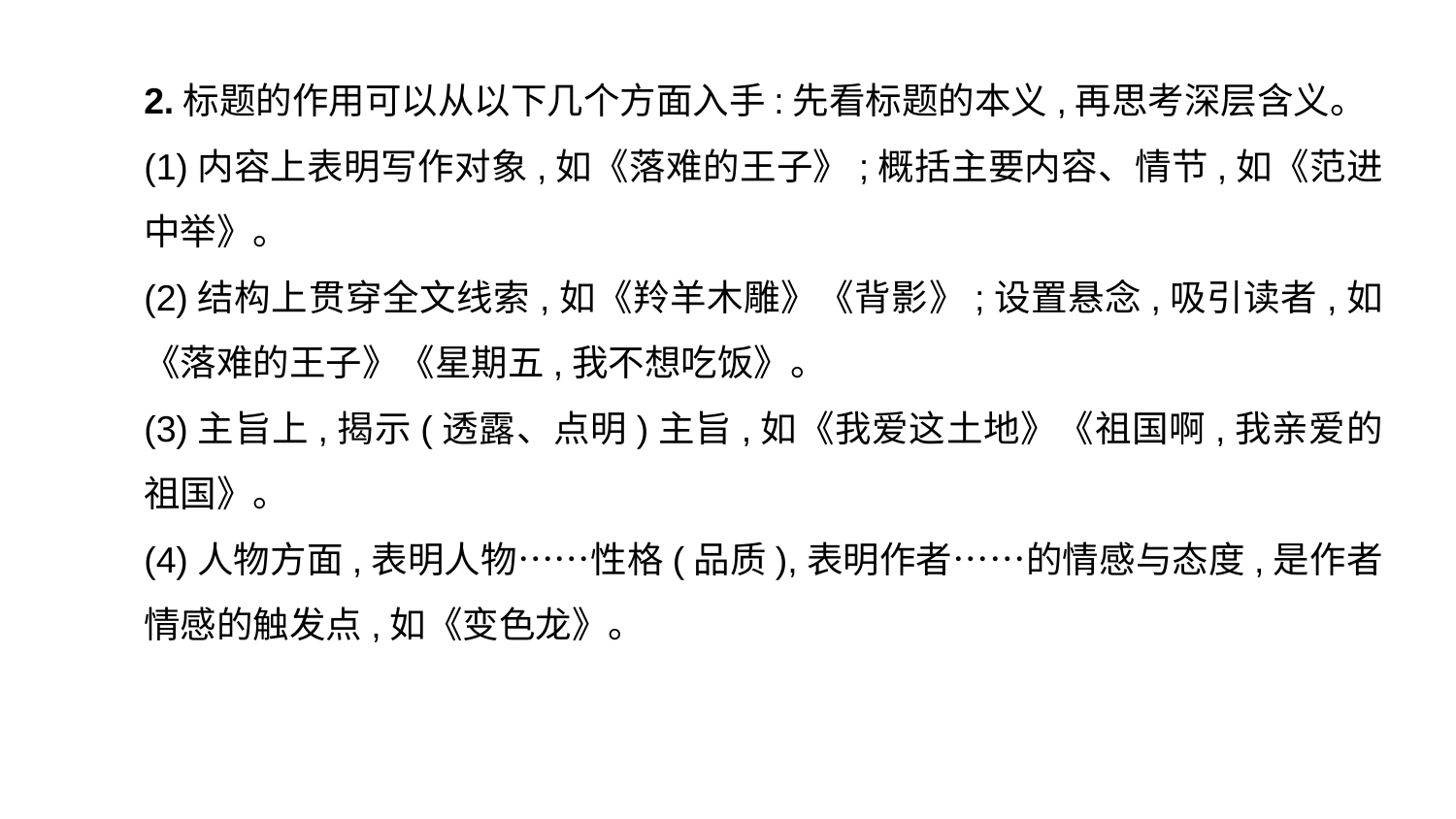

2.标题的作用可以从以下几个方面入手:先看标题的本义,再思考深层含义。
(1)内容上表明写作对象,如《落难的王子》;概括主要内容、情节,如《范进中举》。
(2)结构上贯穿全文线索,如《羚羊木雕》《背影》;设置悬念,吸引读者,如《落难的王子》《星期五,我不想吃饭》。
(3)主旨上,揭示(透露、点明)主旨,如《我爱这土地》《祖国啊,我亲爱的祖国》。
(4)人物方面,表明人物……性格(品质),表明作者……的情感与态度,是作者情感的触发点,如《变色龙》。